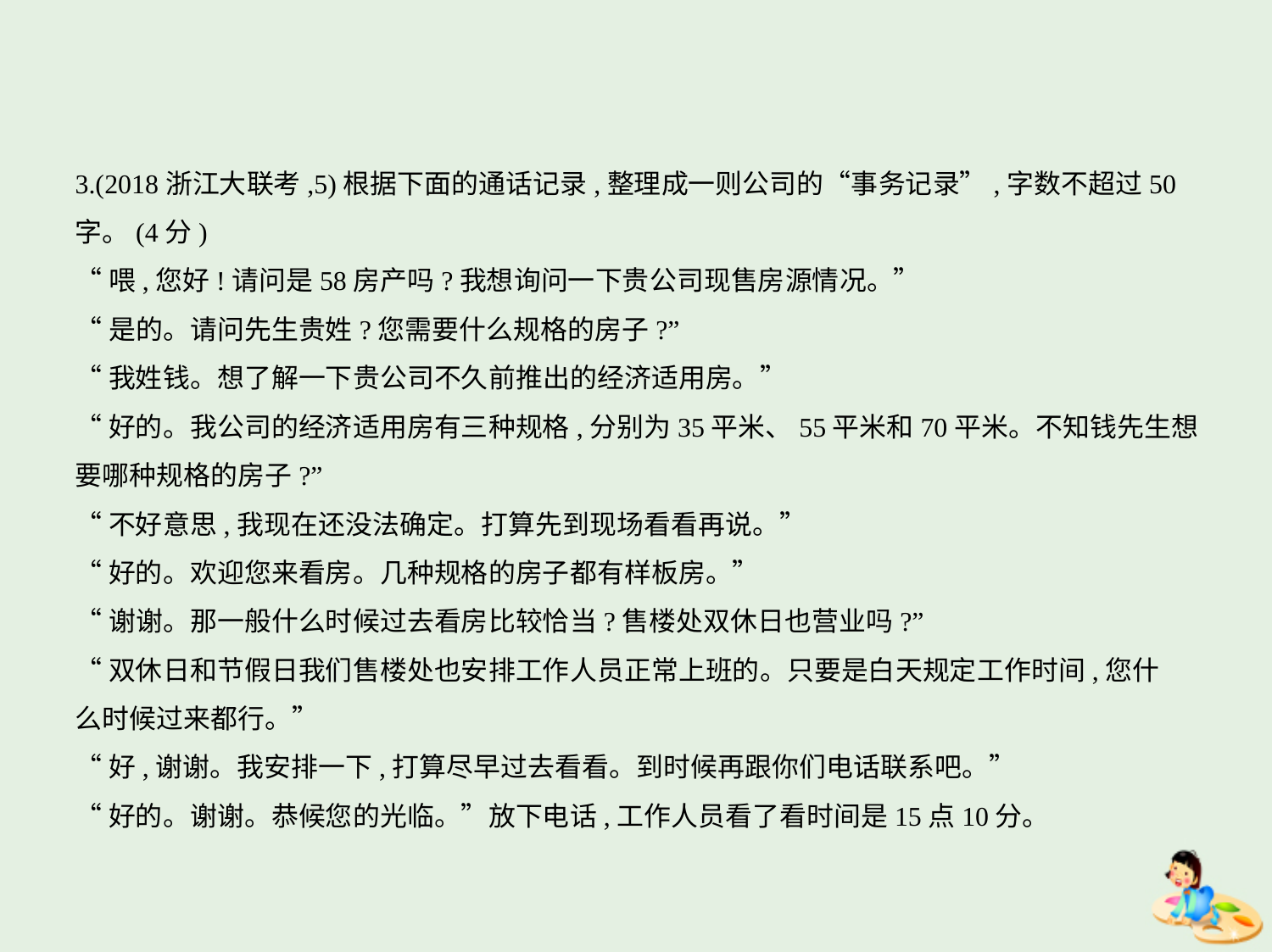

3.(2018浙江大联考,5)根据下面的通话记录,整理成一则公司的“事务记录”,字数不超过50
字。(4分)
“喂,您好!请问是58房产吗?我想询问一下贵公司现售房源情况。”
“是的。请问先生贵姓?您需要什么规格的房子?”
“我姓钱。想了解一下贵公司不久前推出的经济适用房。”
“好的。我公司的经济适用房有三种规格,分别为35平米、55平米和70平米。不知钱先生想
要哪种规格的房子?”
“不好意思,我现在还没法确定。打算先到现场看看再说。”
“好的。欢迎您来看房。几种规格的房子都有样板房。”
“谢谢。那一般什么时候过去看房比较恰当?售楼处双休日也营业吗?”
“双休日和节假日我们售楼处也安排工作人员正常上班的。只要是白天规定工作时间,您什
么时候过来都行。”
“好,谢谢。我安排一下,打算尽早过去看看。到时候再跟你们电话联系吧。”
“好的。谢谢。恭候您的光临。”放下电话,工作人员看了看时间是15点10分。